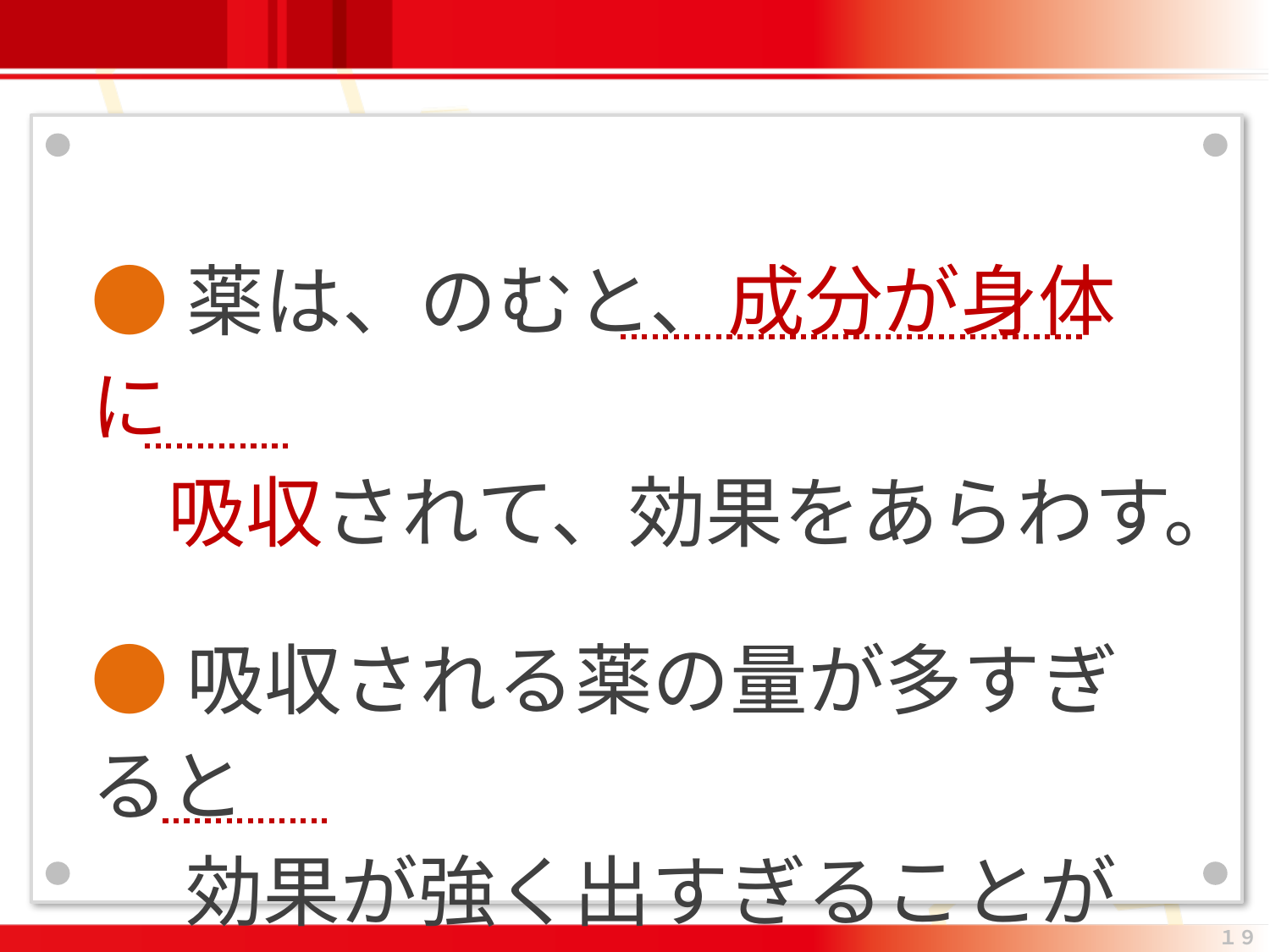

●薬は、のむと、成分が身体に
　吸収されて、効果をあらわす。

●吸収される薬の量が多すぎると
　 効果が強く出すぎることがあり、
   危険。
１９